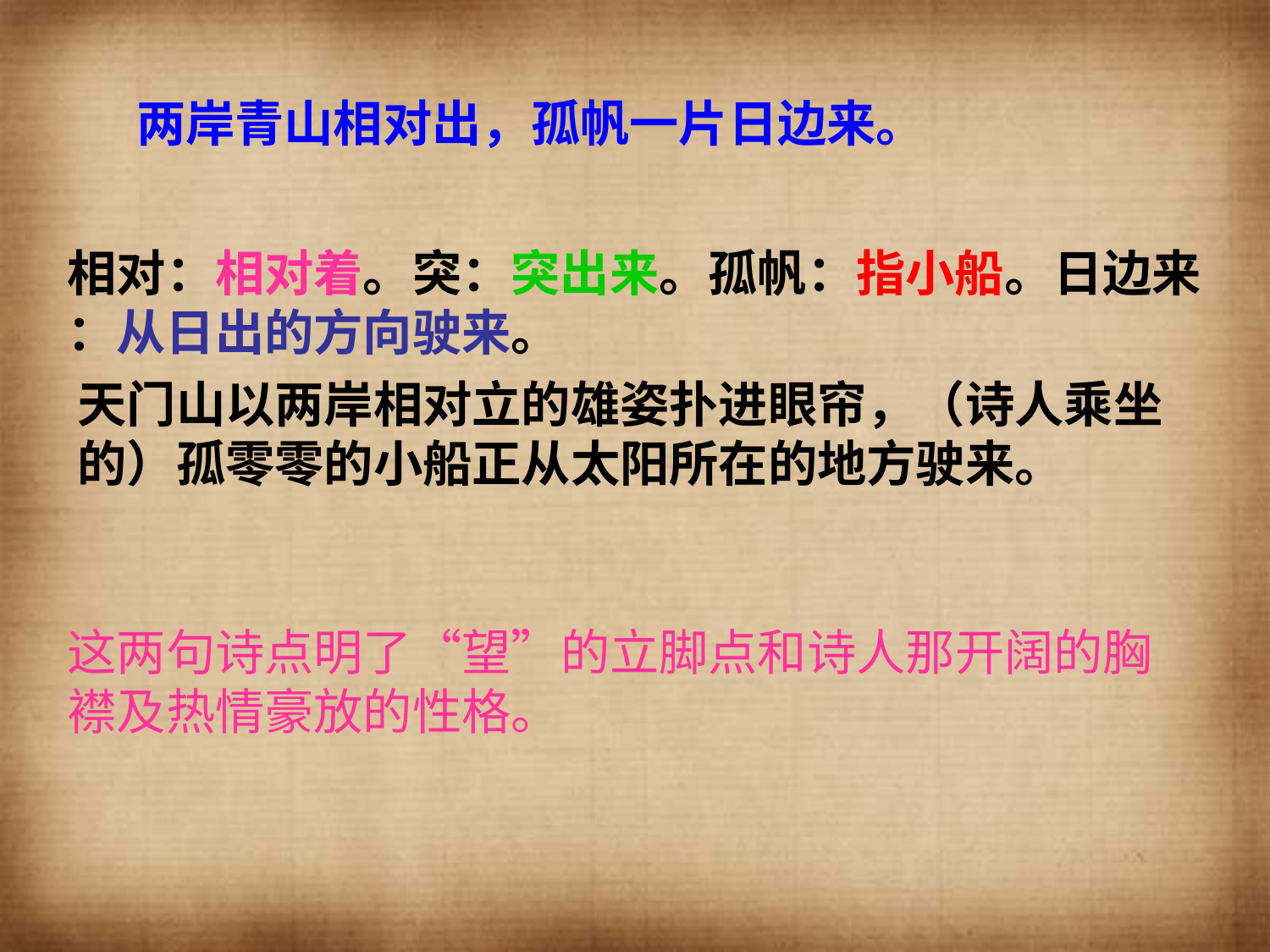

两岸青山相对出，孤帆一片日边来。
相对：相对着。突：突出来。孤帆：指小船。日边来 ：从日出的方向驶来。
天门山以两岸相对立的雄姿扑进眼帘，（诗人乘坐的）孤零零的小船正从太阳所在的地方驶来。
这两句诗点明了“望”的立脚点和诗人那开阔的胸襟及热情豪放的性格。